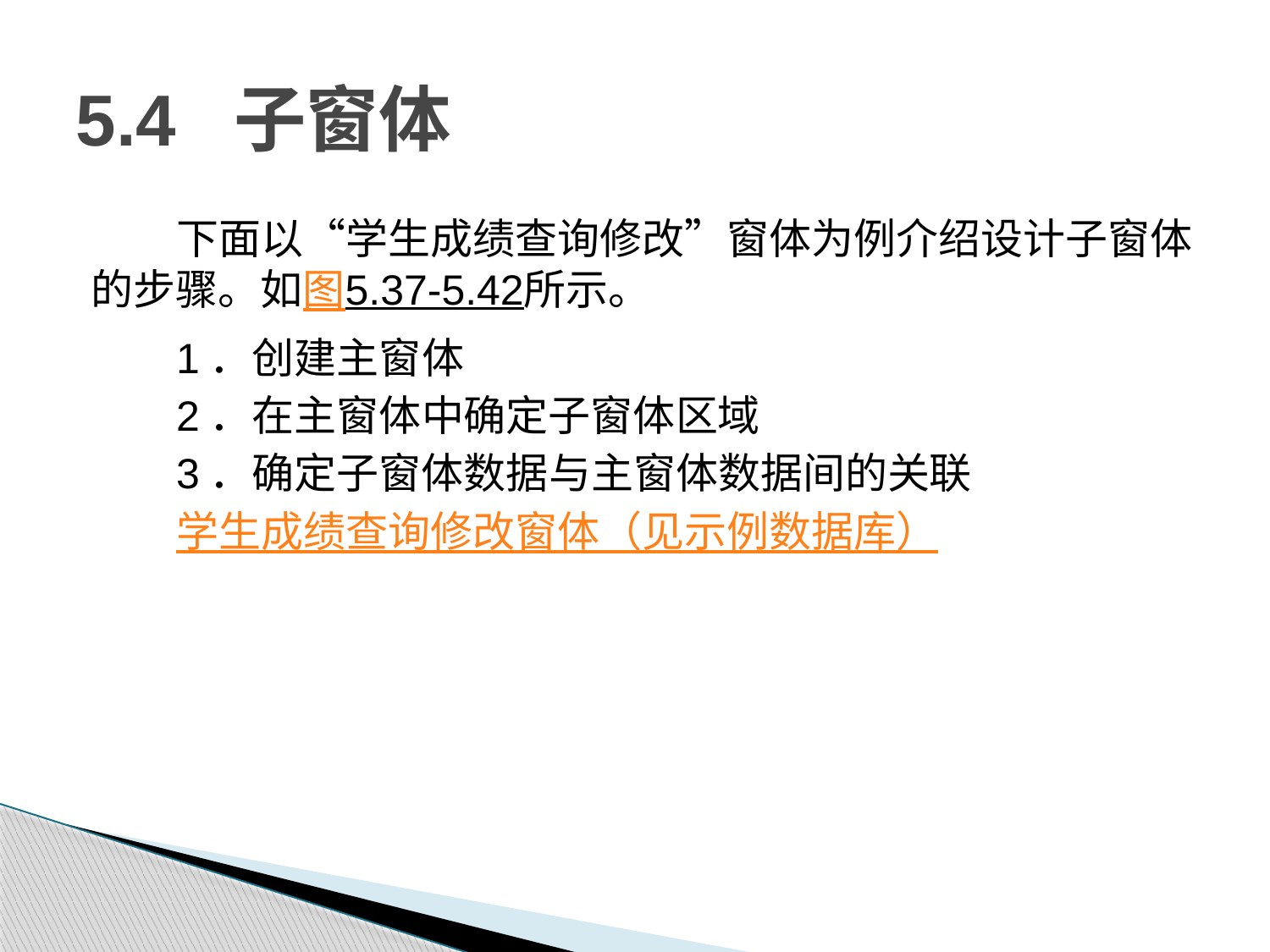

# 5.4  子窗体
下面以“学生成绩查询修改”窗体为例介绍设计子窗体的步骤。如图5.37-5.42所示。
1．创建主窗体
2．在主窗体中确定子窗体区域
3．确定子窗体数据与主窗体数据间的关联
学生成绩查询修改窗体（见示例数据库）